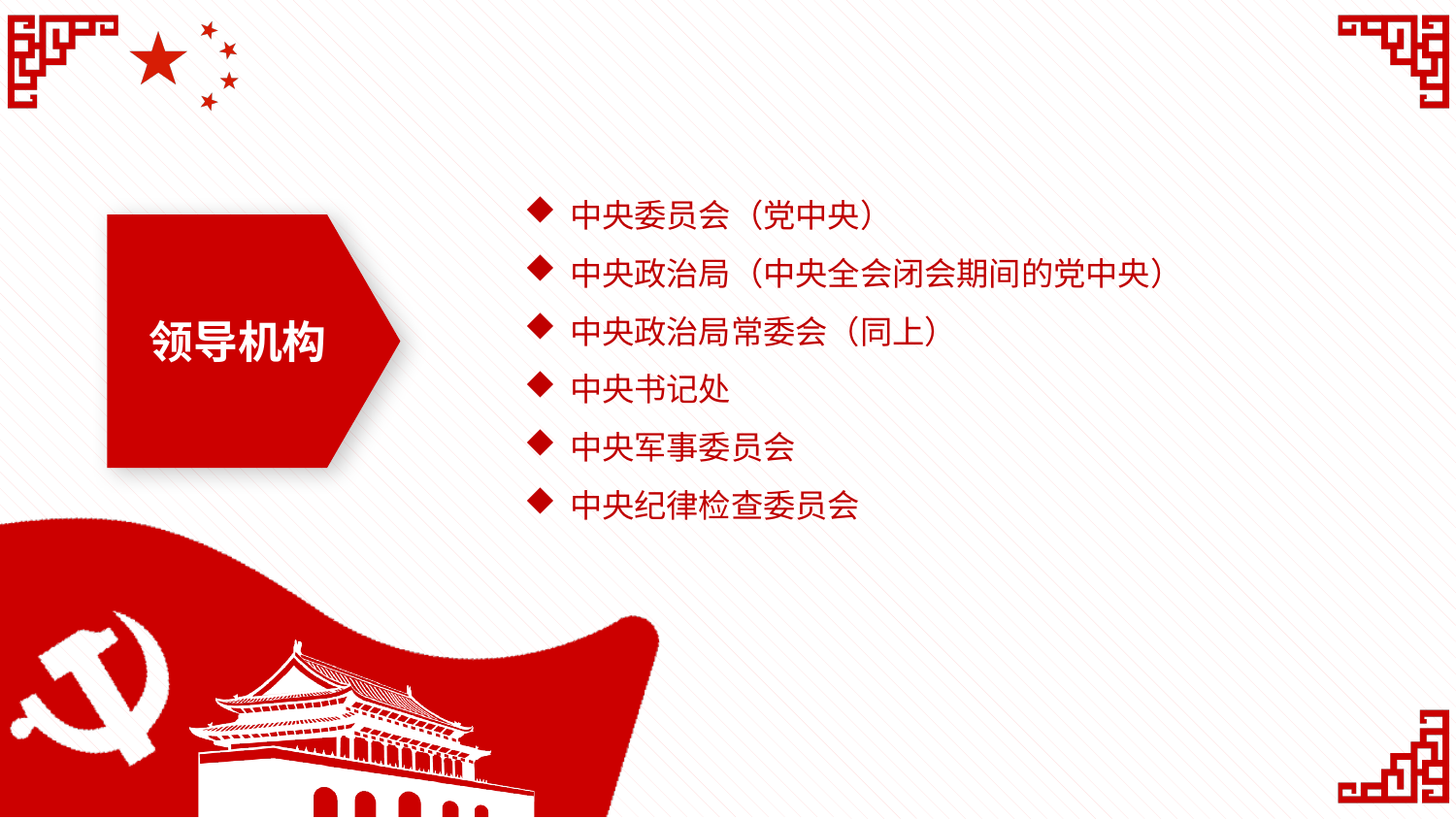

中央委员会（党中央）
中央政治局（中央全会闭会期间的党中央）
中央政治局常委会（同上）
中央书记处
中央军事委员会
中央纪律检查委员会

领导机构